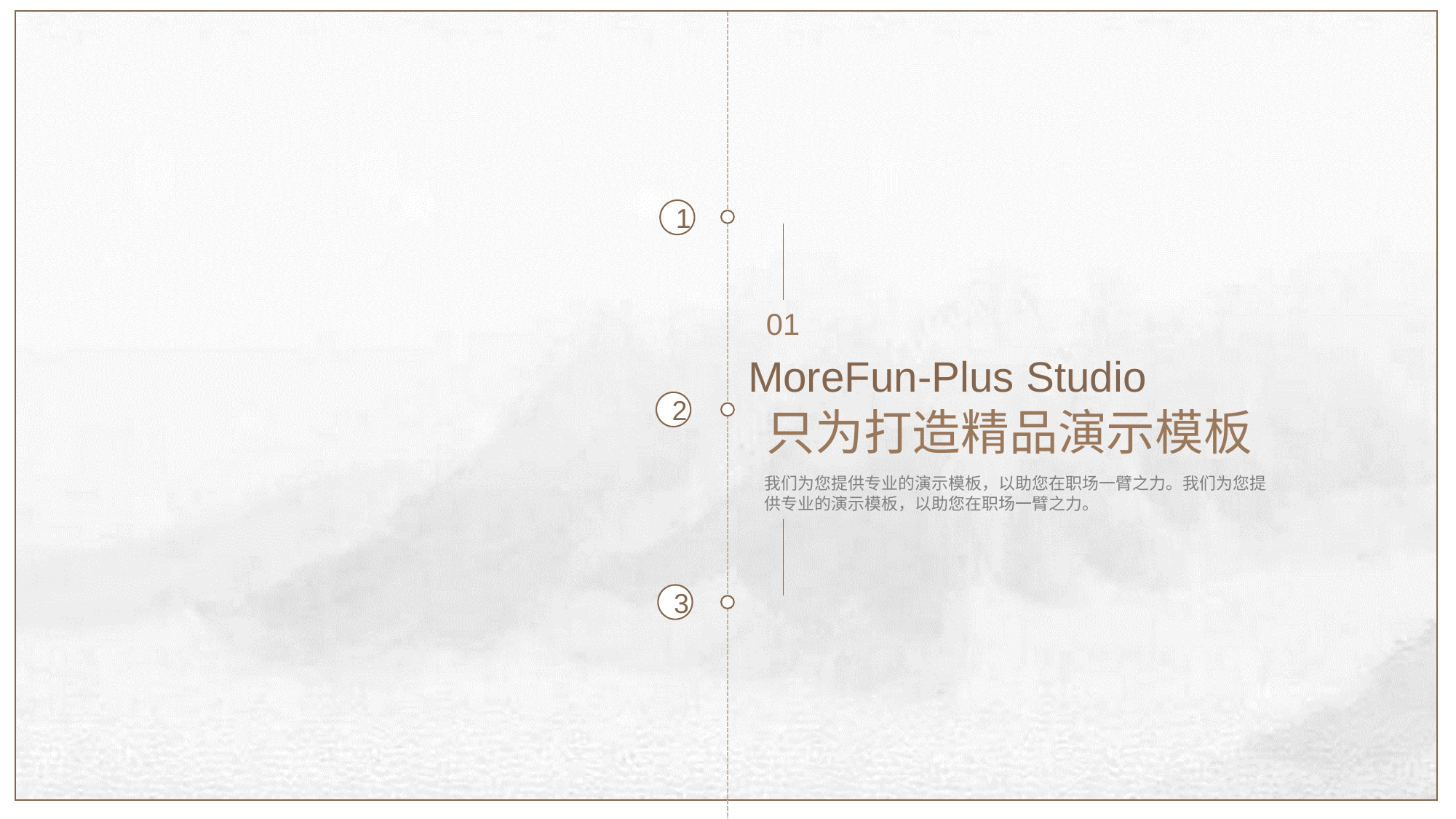

1

01
MoreFun-Plus Studio
2
只为打造精品演示模板
我们为您提供专业的演示模板，以助您在职场一臂之力。我们为您提供专业的演示模板，以助您在职场一臂之力。
3